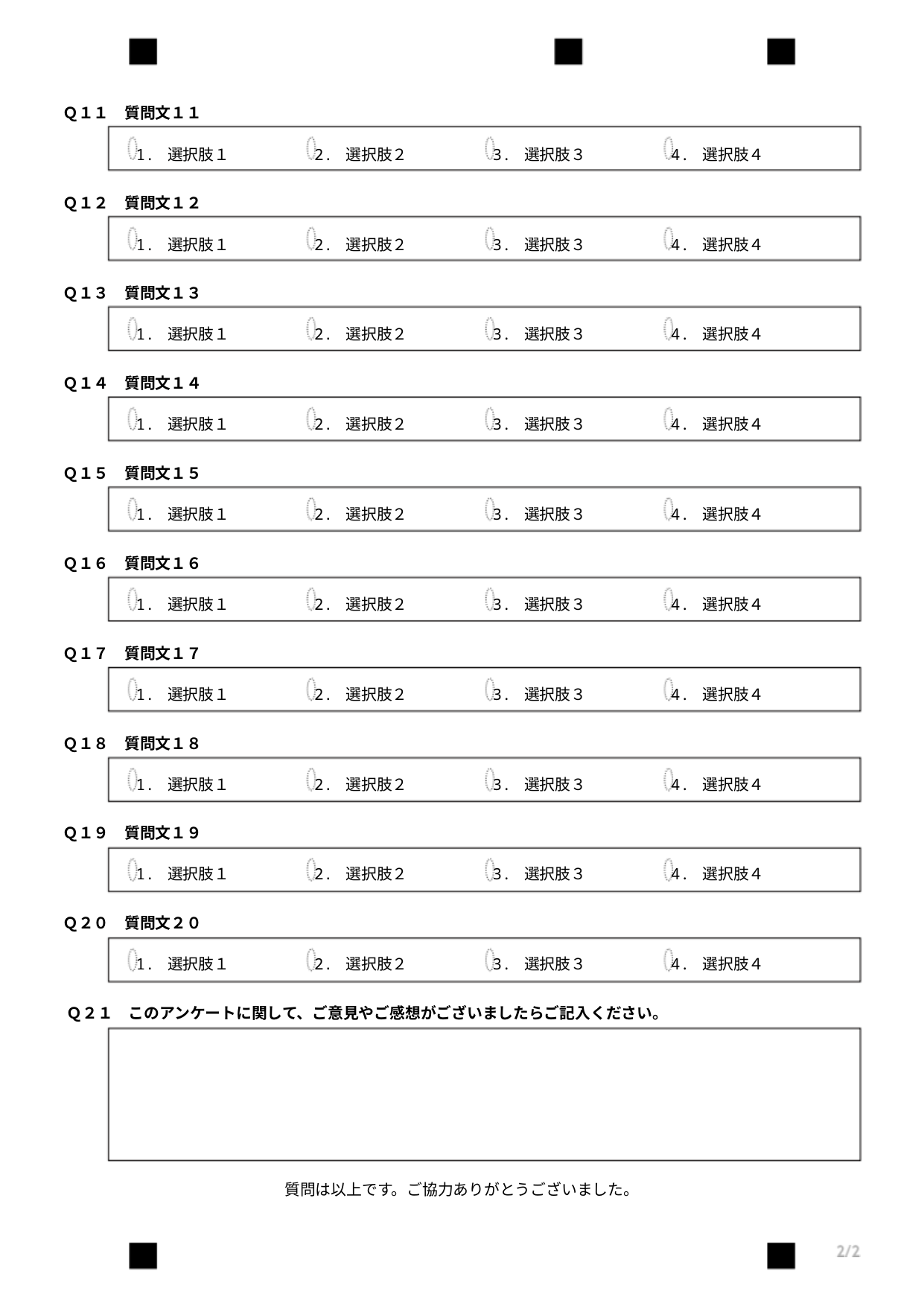

Ｑ１１　質問文１１
1. 選択肢１
2. 選択肢２
3. 選択肢３
4. 選択肢４
Ｑ１２　質問文１２
1. 選択肢１
2. 選択肢２
3. 選択肢３
4. 選択肢４
Ｑ１３　質問文１３
1. 選択肢１
2. 選択肢２
3. 選択肢３
4. 選択肢４
Ｑ１４　質問文１４
1. 選択肢１
2. 選択肢２
3. 選択肢３
4. 選択肢４
Ｑ１５　質問文１５
1. 選択肢１
2. 選択肢２
3. 選択肢３
4. 選択肢４
Ｑ１６　質問文１６
1. 選択肢１
2. 選択肢２
3. 選択肢３
4. 選択肢４
Ｑ１７　質問文１７
1. 選択肢１
2. 選択肢２
3. 選択肢３
4. 選択肢４
Ｑ１８　質問文１８
1. 選択肢１
2. 選択肢２
3. 選択肢３
4. 選択肢４
Ｑ１９　質問文１９
1. 選択肢１
2. 選択肢２
3. 選択肢３
4. 選択肢４
Ｑ２０　質問文２０
1. 選択肢１
2. 選択肢２
3. 選択肢３
4. 選択肢４
Ｑ２１　このアンケートに関して、ご意見やご感想がございましたらご記入ください。
質問は以上です。ご協力ありがとうございました。